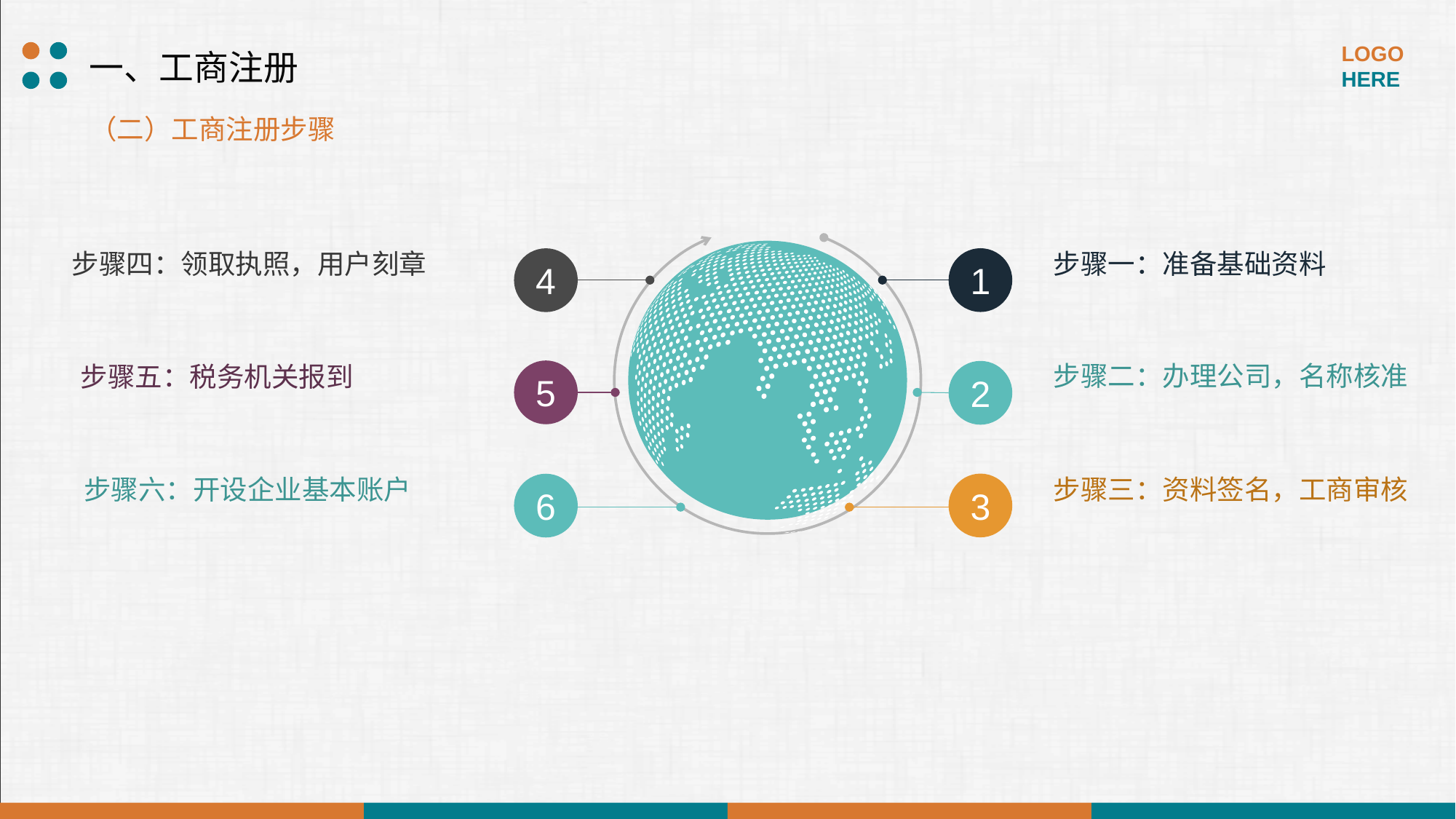

一、工商注册
（二）工商注册步骤

步骤四：领取执照，用户刻章
步骤一：准备基础资料
1
4
步骤二：办理公司，名称核准
步骤五：税务机关报到
5
2
步骤六：开设企业基本账户
步骤三：资料签名，工商审核
3
6